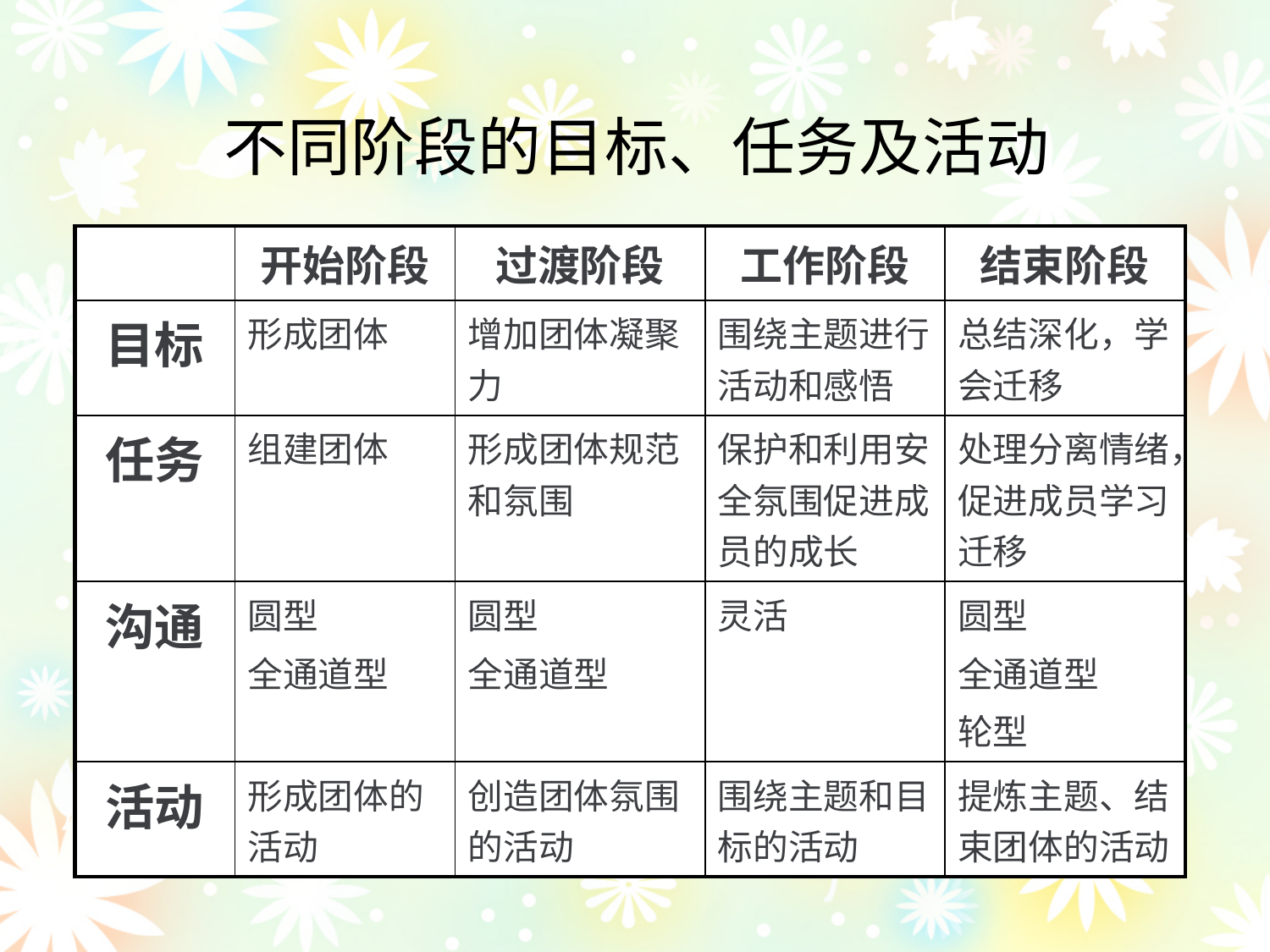

不同阶段的目标、任务及活动
|  | 开始阶段 | 过渡阶段 | 工作阶段 | 结束阶段 |
| --- | --- | --- | --- | --- |
| 目标 | 形成团体 | 增加团体凝聚力 | 围绕主题进行活动和感悟 | 总结深化，学会迁移 |
| 任务 | 组建团体 | 形成团体规范和氛围 | 保护和利用安全氛围促进成员的成长 | 处理分离情绪，促进成员学习迁移 |
| 沟通 | 圆型 全通道型 | 圆型 全通道型 | 灵活 | 圆型 全通道型 轮型 |
| 活动 | 形成团体的活动 | 创造团体氛围的活动 | 围绕主题和目标的活动 | 提炼主题、结束团体的活动 |